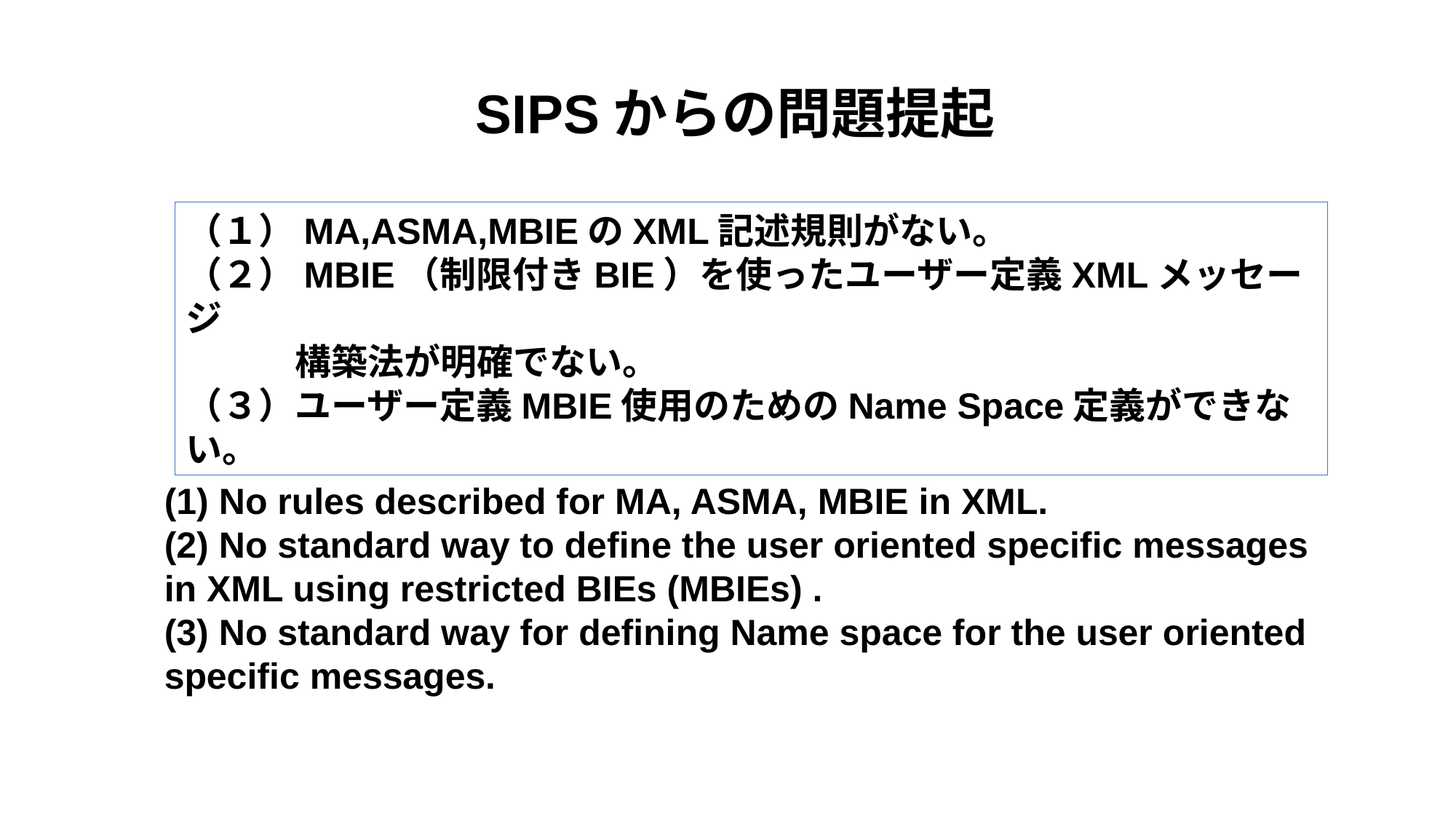

SIPSからの問題提起
（１）MA,ASMA,MBIEのXML記述規則がない。
（２）MBIE（制限付きBIE）を使ったユーザー定義XMLメッセージ
　　　構築法が明確でない。
（３）ユーザー定義MBIE使用のためのName Space定義ができない。
(1) No rules described for MA, ASMA, MBIE in XML.
(2) No standard way to define the user oriented specific messages in XML using restricted BIEs (MBIEs) .
(3) No standard way for defining Name space for the user oriented specific messages.